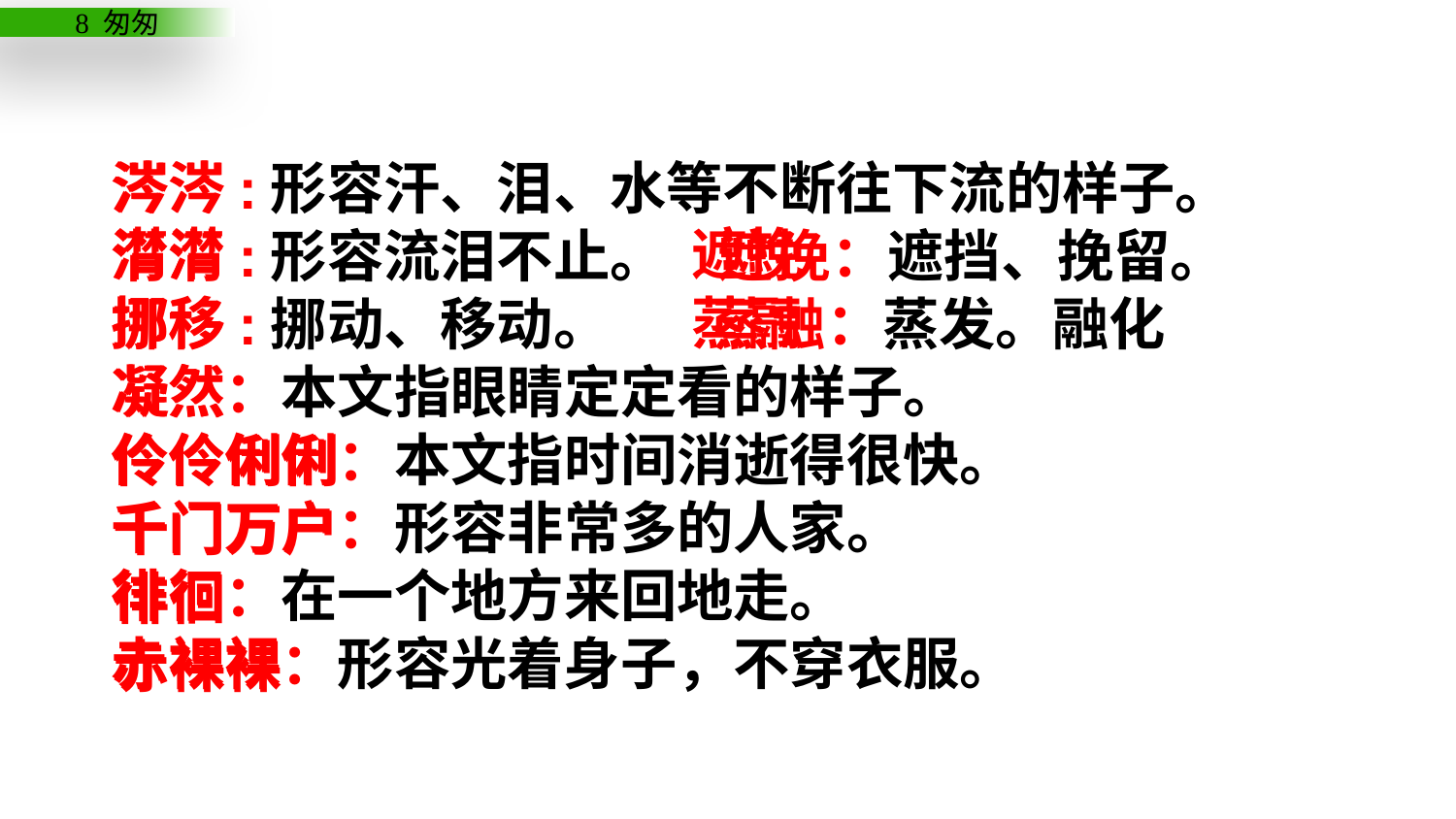

涔涔:形容汗、泪、水等不断往下流的样子。
潸潸:形容流泪不止。    遮挽：遮挡、挽留。
挪移:挪动、移动。        蒸融：蒸发。融化
凝然：本文指眼睛定定看的样子。
伶伶俐俐：本文指时间消逝得很快。
千门万户：形容非常多的人家。
徘徊：在一个地方来回地走。
赤裸裸：形容光着身子，不穿衣服。
涔涔
潸潸
遮挽
挪移
蒸融
凝然
伶伶俐俐
千门万户
徘徊
赤裸裸